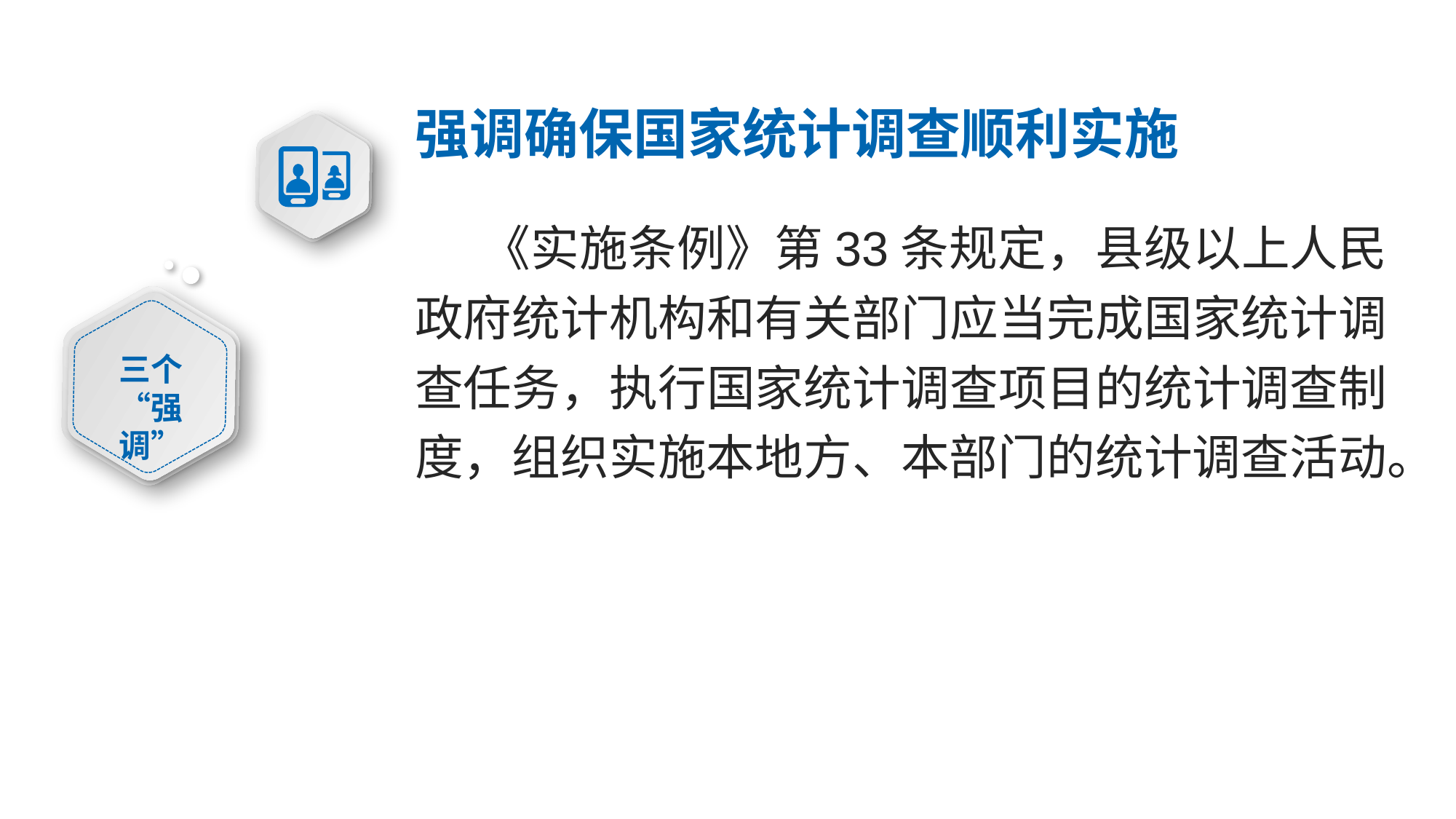

强调确保国家统计调查顺利实施

     《实施条例》第33条规定，县级以上人民政府统计机构和有关部门应当完成国家统计调查任务，执行国家统计调查项目的统计调查制度，组织实施本地方、本部门的统计调查活动。

三个“强调”
< 01 >